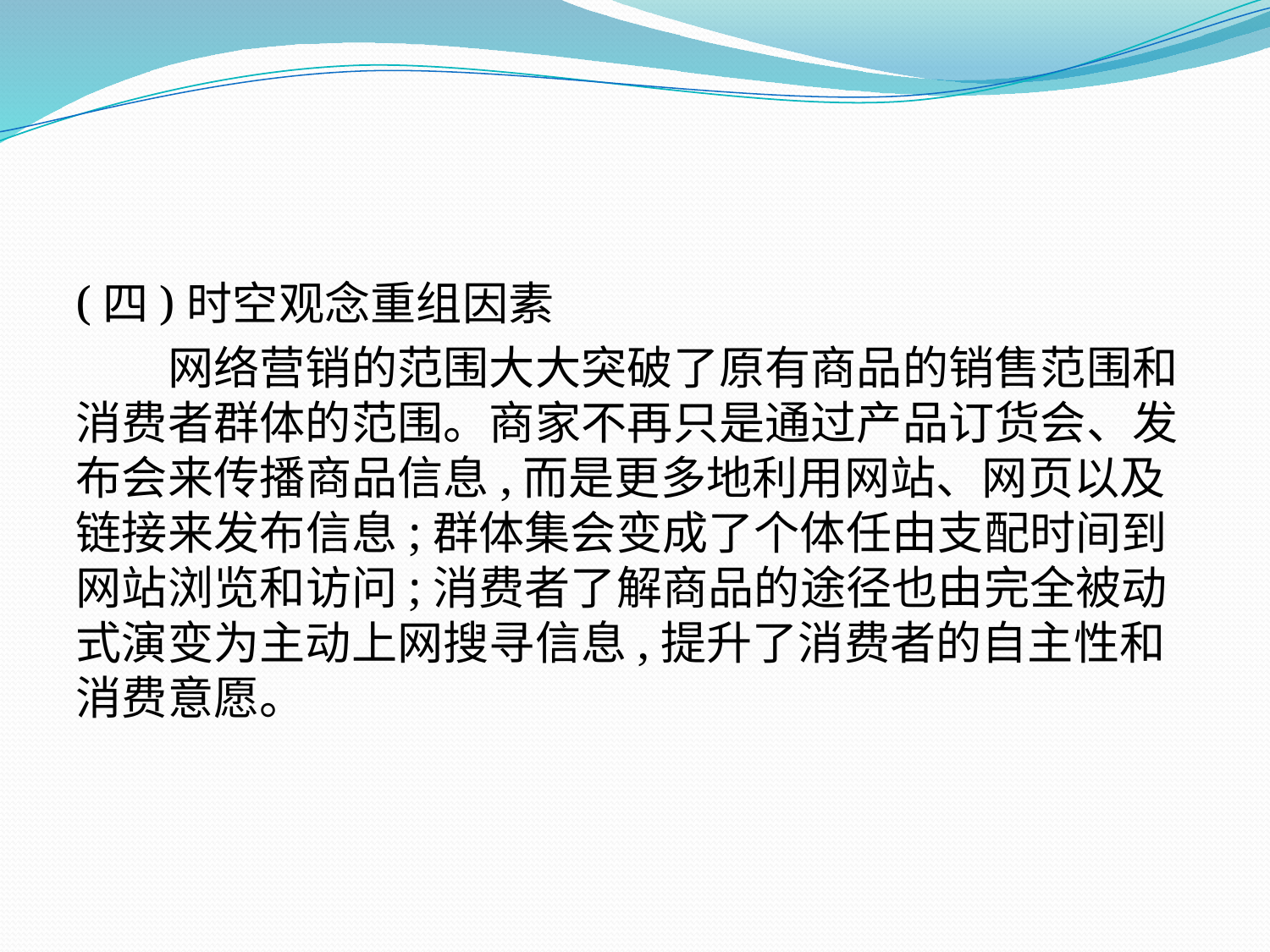

#
(四)时空观念重组因素
　　网络营销的范围大大突破了原有商品的销售范围和消费者群体的范围。商家不再只是通过产品订货会、发布会来传播商品信息,而是更多地利用网站、网页以及链接来发布信息;群体集会变成了个体任由支配时间到网站浏览和访问;消费者了解商品的途径也由完全被动式演变为主动上网搜寻信息,提升了消费者的自主性和消费意愿。